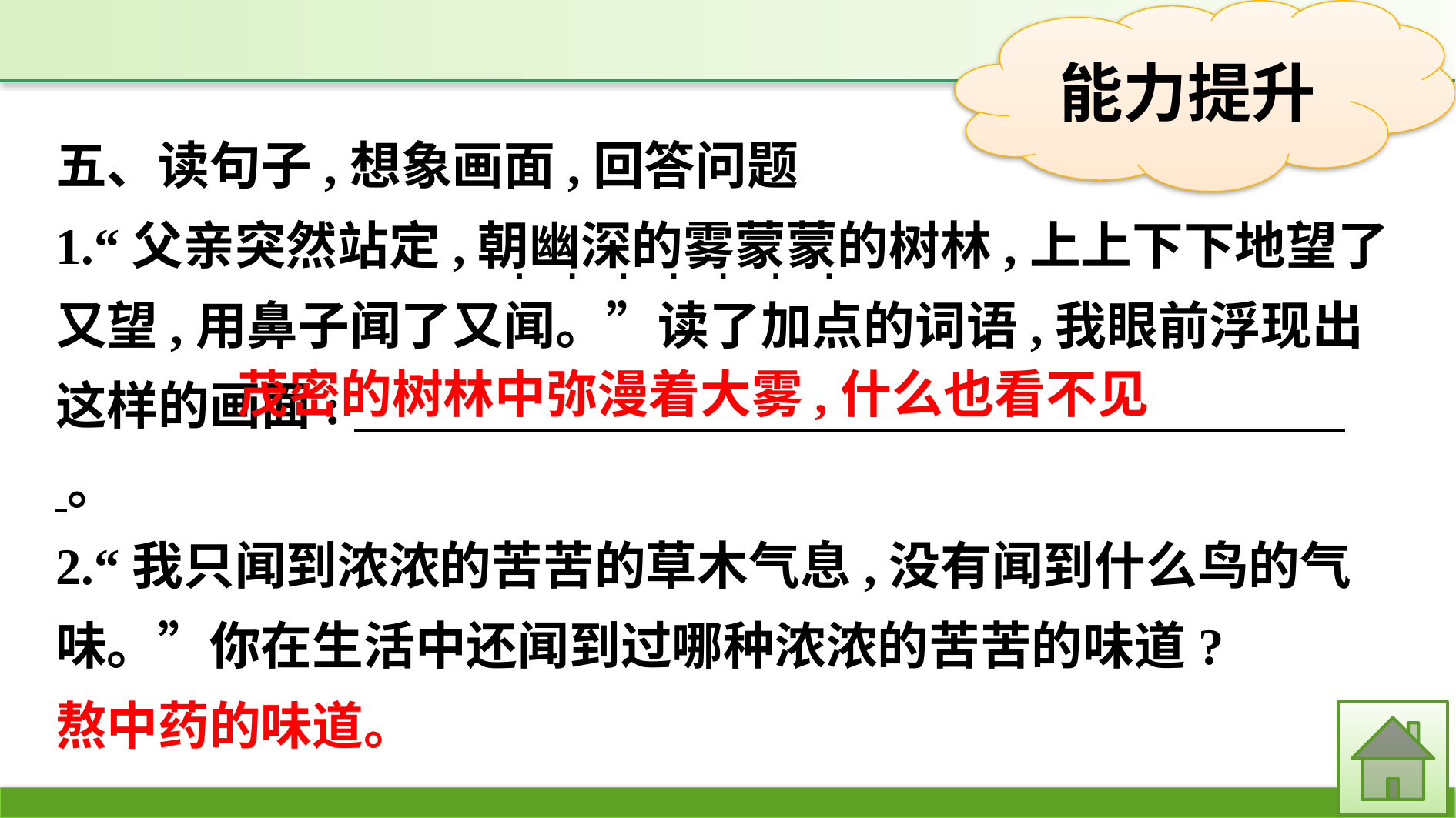

五、读句子,想象画面,回答问题
1.“父亲突然站定,朝幽深的雾蒙蒙的树林,上上下下地望了又望,用鼻子闻了又闻。”读了加点的词语,我眼前浮现出这样的画面:　                                                                                  。
2.“我只闻到浓浓的苦苦的草木气息,没有闻到什么鸟的气味。”你在生活中还闻到过哪种浓浓的苦苦的味道?
熬中药的味道。
·
·
·
·
·
·
·
茂密的树林中弥漫着大雾,什么也看不见